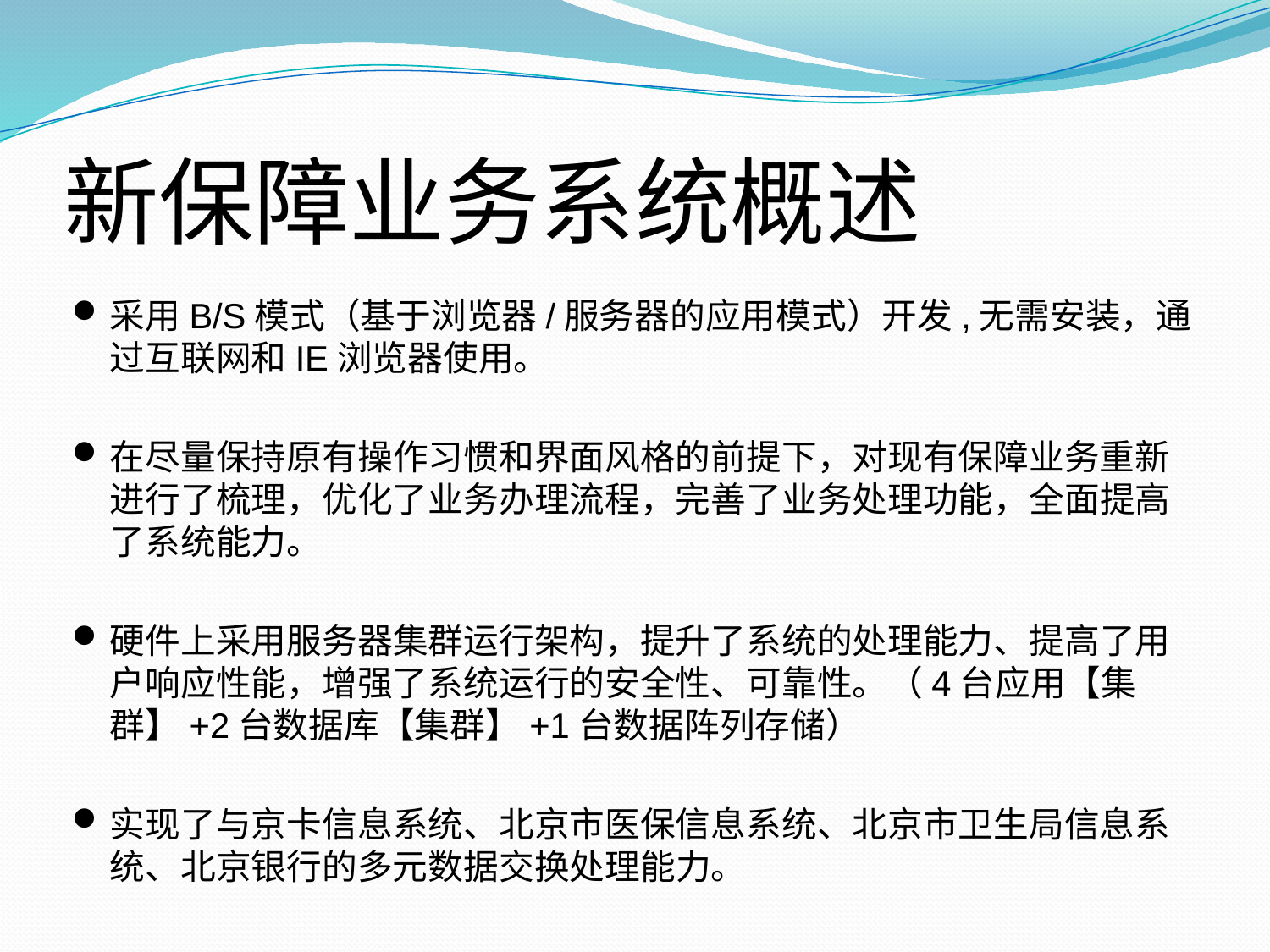

# 新保障业务系统概述
采用B/S模式（基于浏览器/服务器的应用模式）开发,无需安装，通过互联网和IE浏览器使用。

在尽量保持原有操作习惯和界面风格的前提下，对现有保障业务重新进行了梳理，优化了业务办理流程，完善了业务处理功能，全面提高了系统能力。

硬件上采用服务器集群运行架构，提升了系统的处理能力、提高了用户响应性能，增强了系统运行的安全性、可靠性。（4台应用【集群】+2台数据库【集群】+1台数据阵列存储）

实现了与京卡信息系统、北京市医保信息系统、北京市卫生局信息系统、北京银行的多元数据交换处理能力。